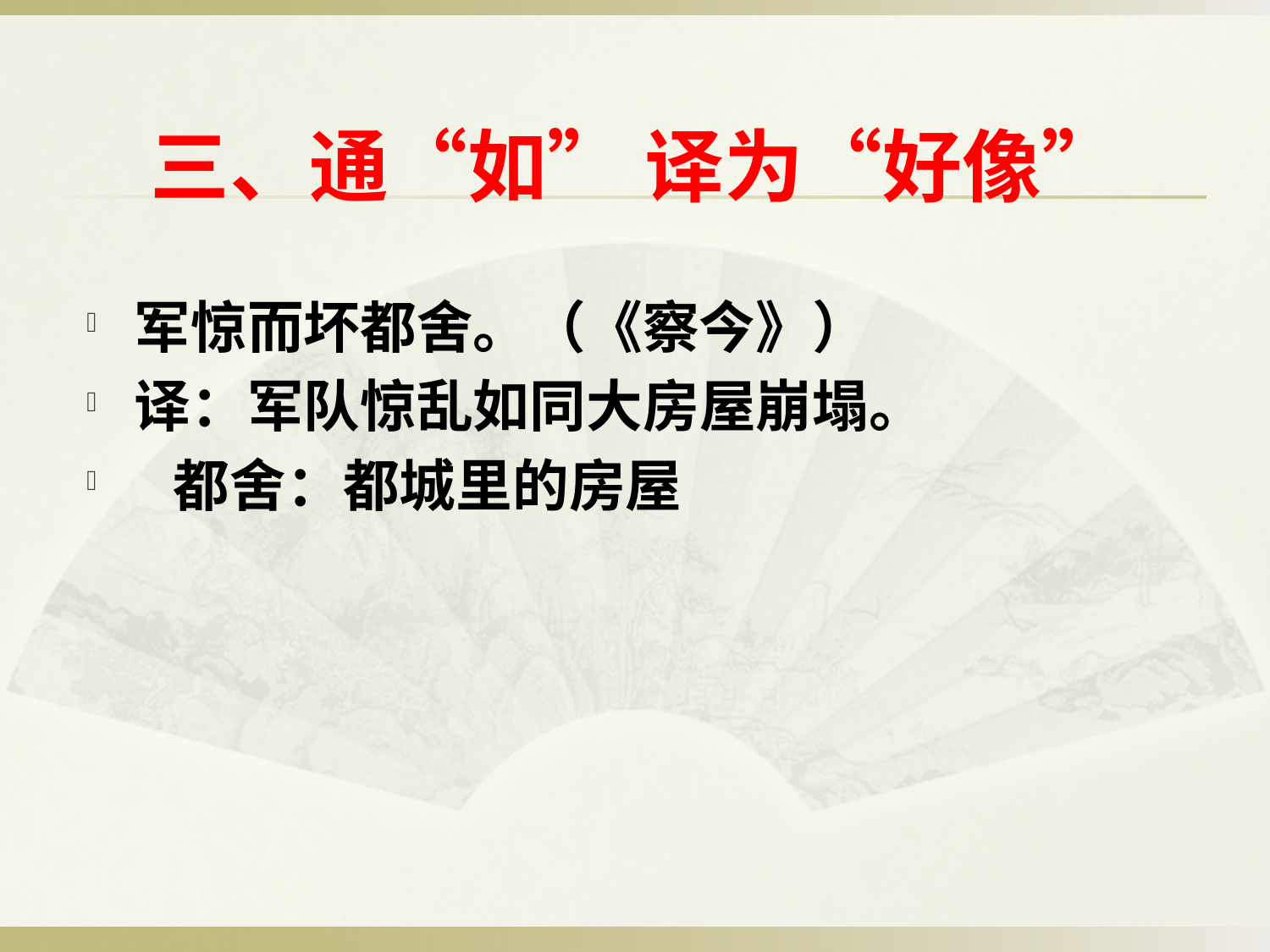

# 三、通“如” 译为“好像”
军惊而坏都舍。（《察今》）
译：军队惊乱如同大房屋崩塌。
  都舍：都城里的房屋